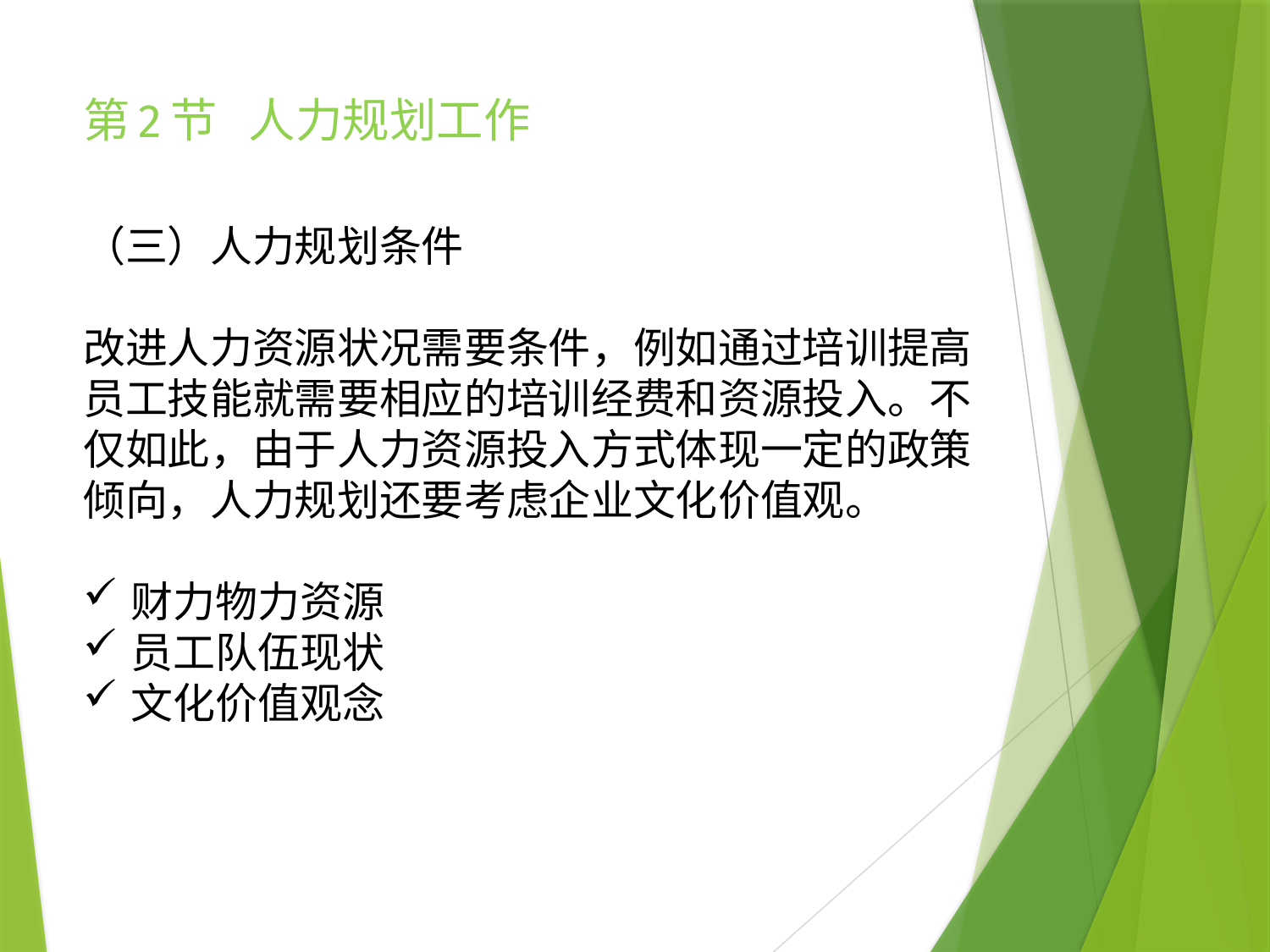

# 第2节   人力规划工作
（三）人力规划条件

改进人力资源状况需要条件，例如通过培训提高员工技能就需要相应的培训经费和资源投入。不仅如此，由于人力资源投入方式体现一定的政策倾向，人力规划还要考虑企业文化价值观。

财力物力资源
员工队伍现状
文化价值观念